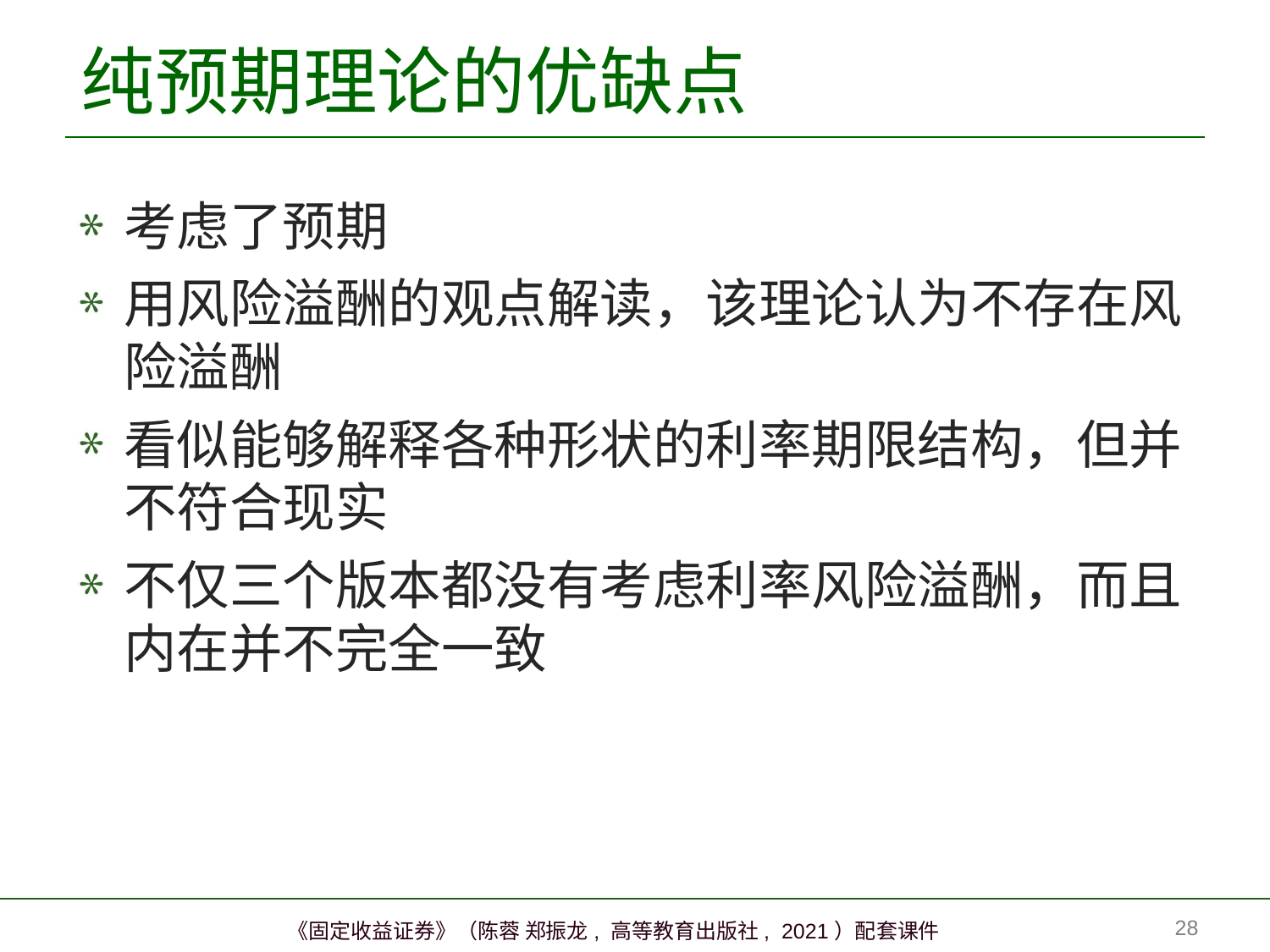

# 纯预期理论的优缺点
考虑了预期
用风险溢酬的观点解读，该理论认为不存在风险溢酬
看似能够解释各种形状的利率期限结构，但并不符合现实
不仅三个版本都没有考虑利率风险溢酬，而且内在并不完全一致

28